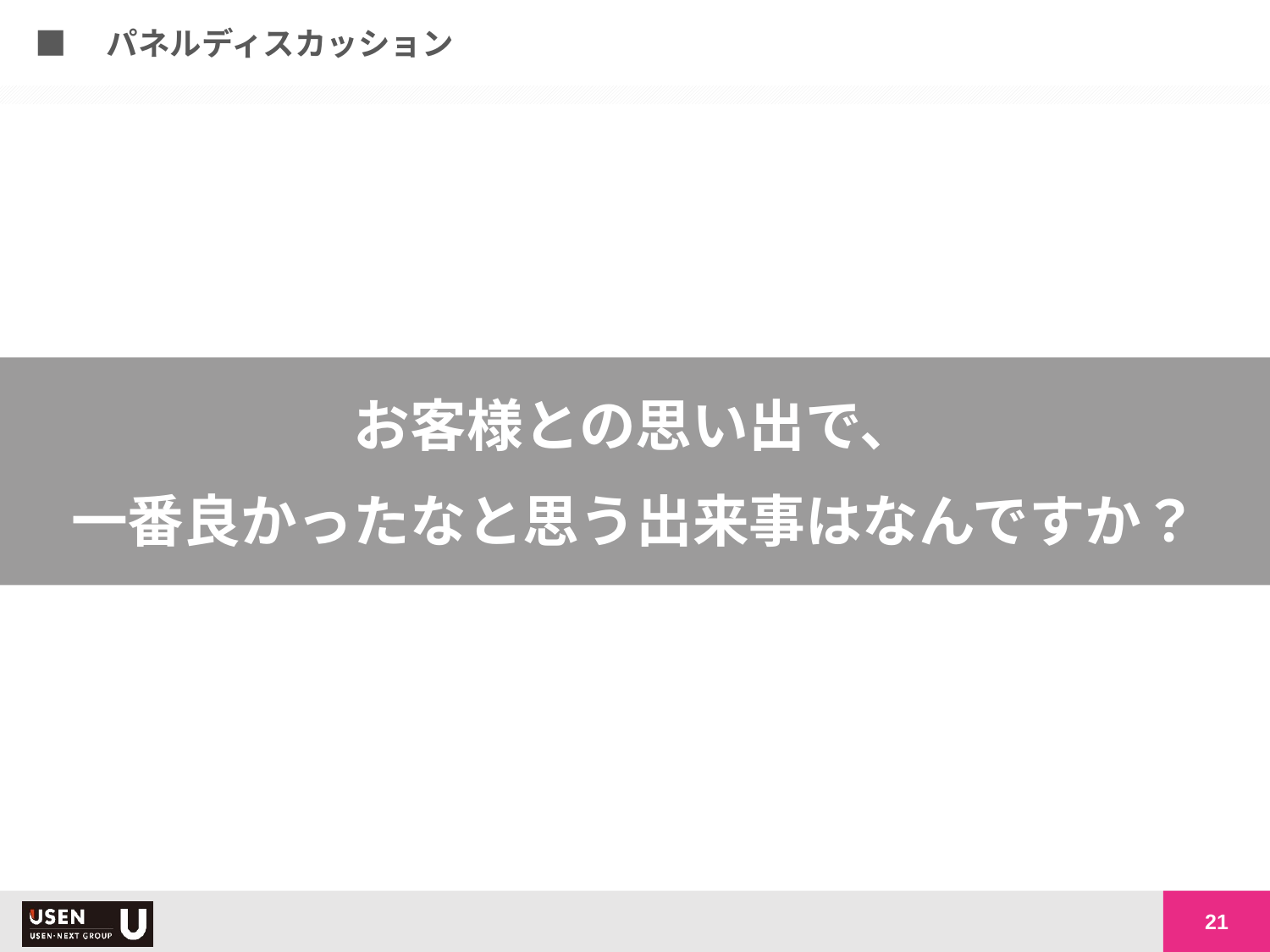

■　パネルディスカッション
お客様との思い出で、
一番良かったなと思う出来事はなんですか？
21